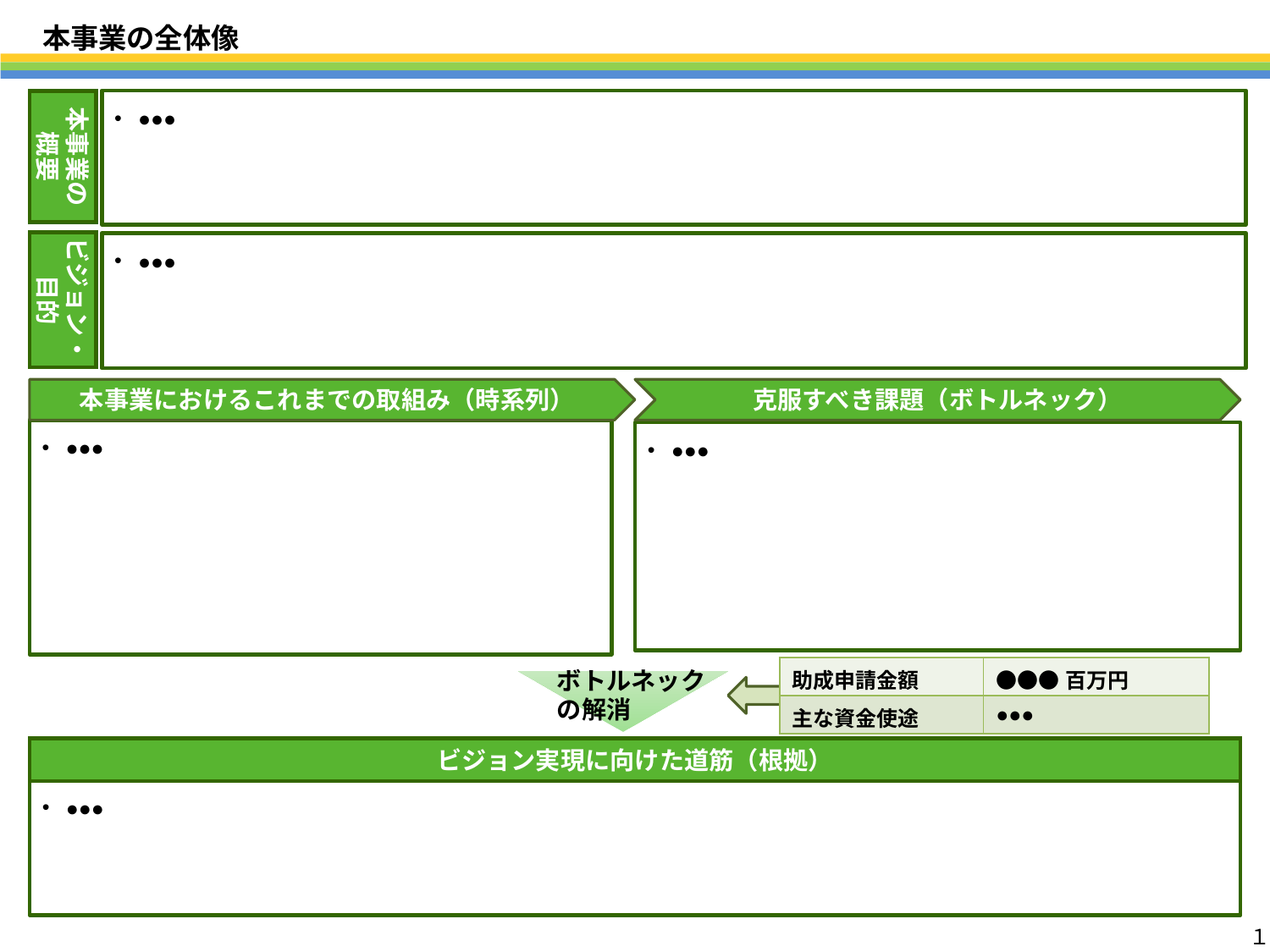

本事業の全体像
●●●
本事業の
概要
ビジョン・目的
●●●
克服すべき課題（ボトルネック）
本事業におけるこれまでの取組み（時系列）
●●●
●●●
| 助成申請金額 | ●●●百万円 |
| --- | --- |
| 主な資金使途 | ●●● |
ボトルネックの解消

ビジョン実現に向けた道筋（根拠）
●●●
１